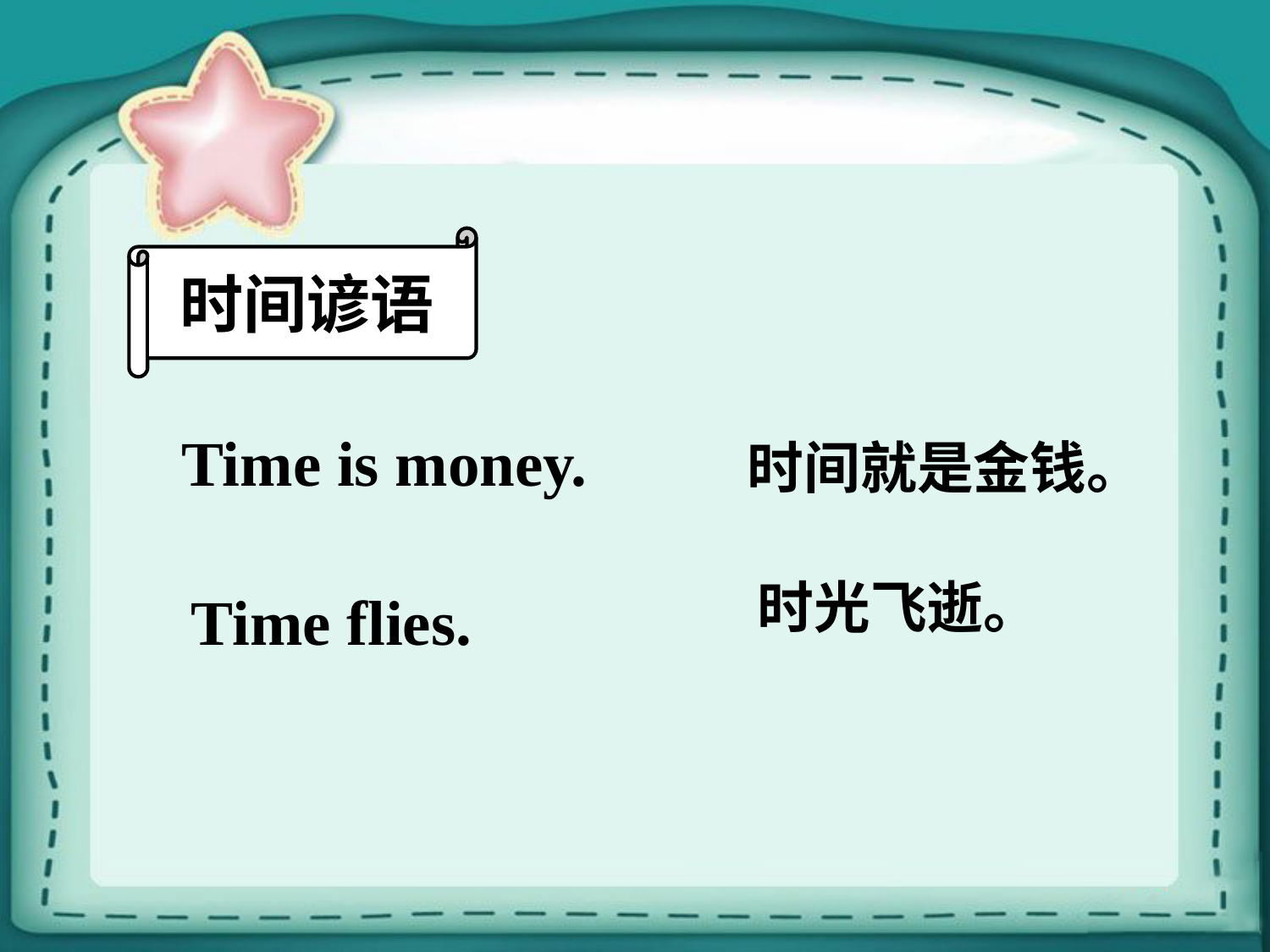

时间谚语
Time is money.
时间就是金钱。
时光飞逝。
Time flies.